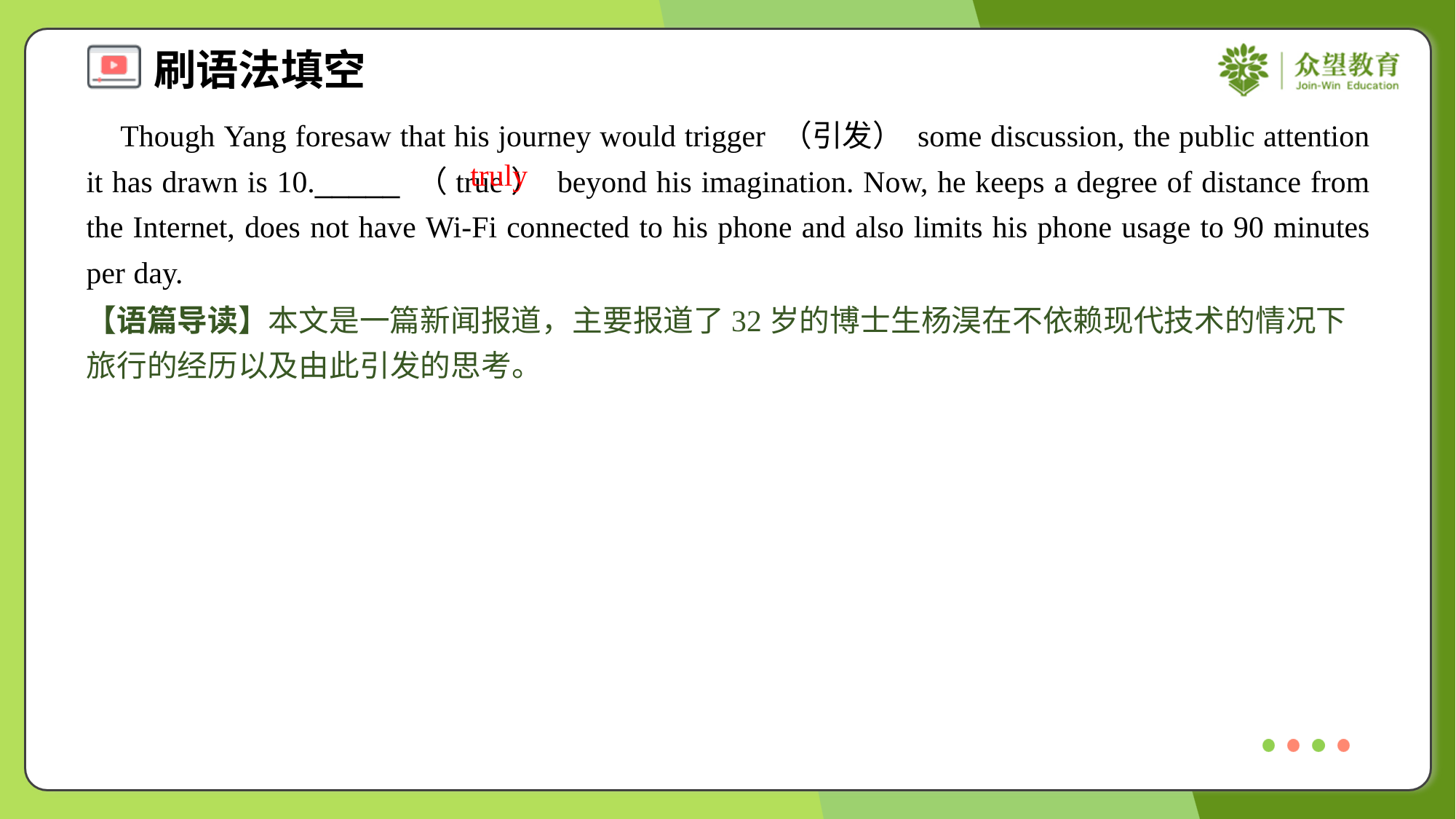

Though Yang foresaw that his journey would trigger （引发） some discussion, the public attention it has drawn is 10._____ （true） beyond his imagination. Now, he keeps a degree of distance from the Internet, does not have Wi-Fi connected to his phone and also limits his phone usage to 90 minutes per day.
truly
【语篇导读】本文是一篇新闻报道，主要报道了32岁的博士生杨淏在不依赖现代技术的情况下旅行的经历以及由此引发的思考。